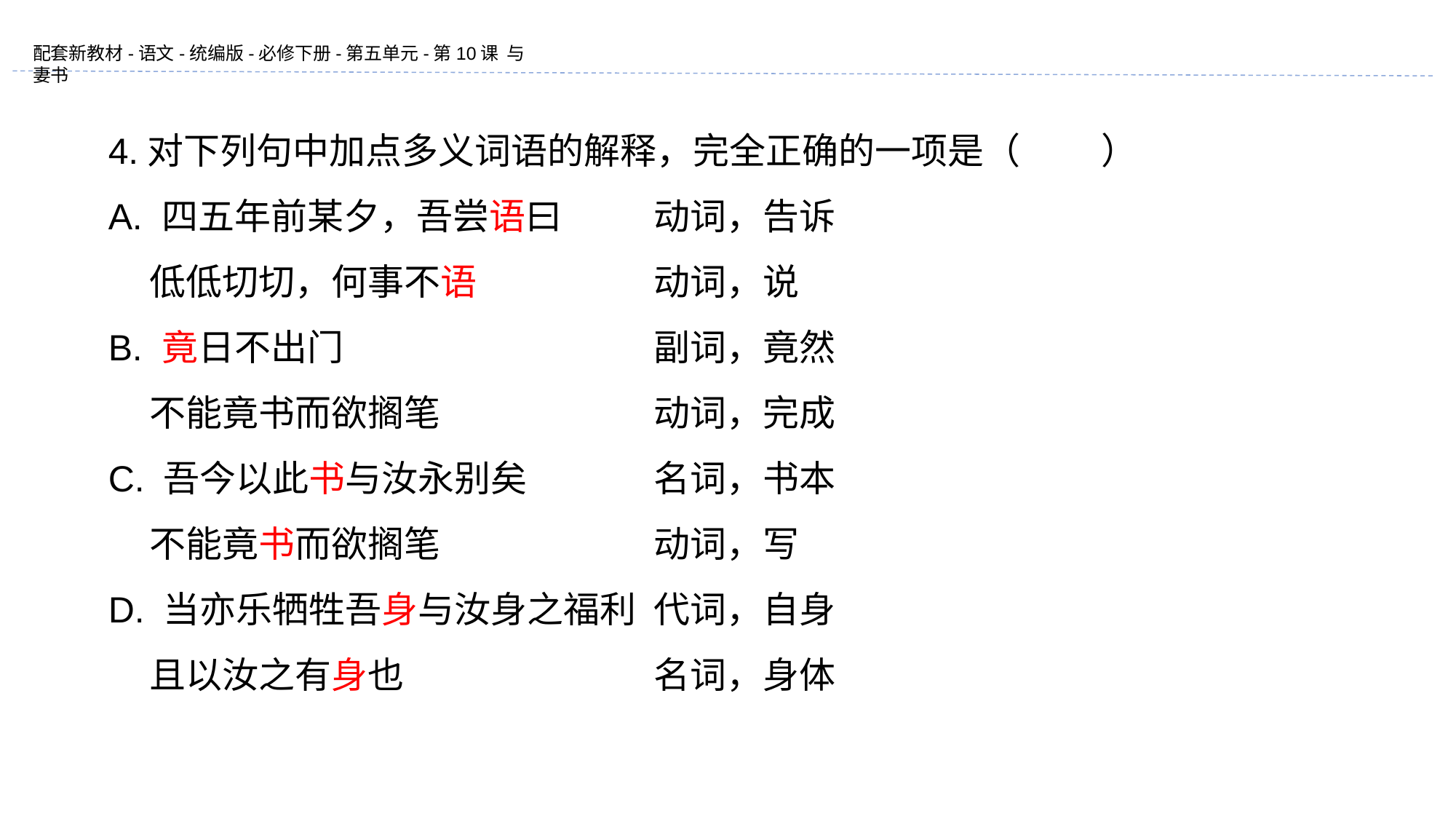

4.对下列句中加点多义词语的解释，完全正确的一项是（ 　　）
A. 四五年前某夕，吾尝语曰	动词，告诉
    低低切切，何事不语		动词，说
B. 竟日不出门			副词，竟然
    不能竟书而欲搁笔		动词，完成
C. 吾今以此书与汝永别矣		名词，书本
    不能竟书而欲搁笔 		动词，写
D. 当亦乐牺牲吾身与汝身之福利	代词，自身
    且以汝之有身也 			名词，身体